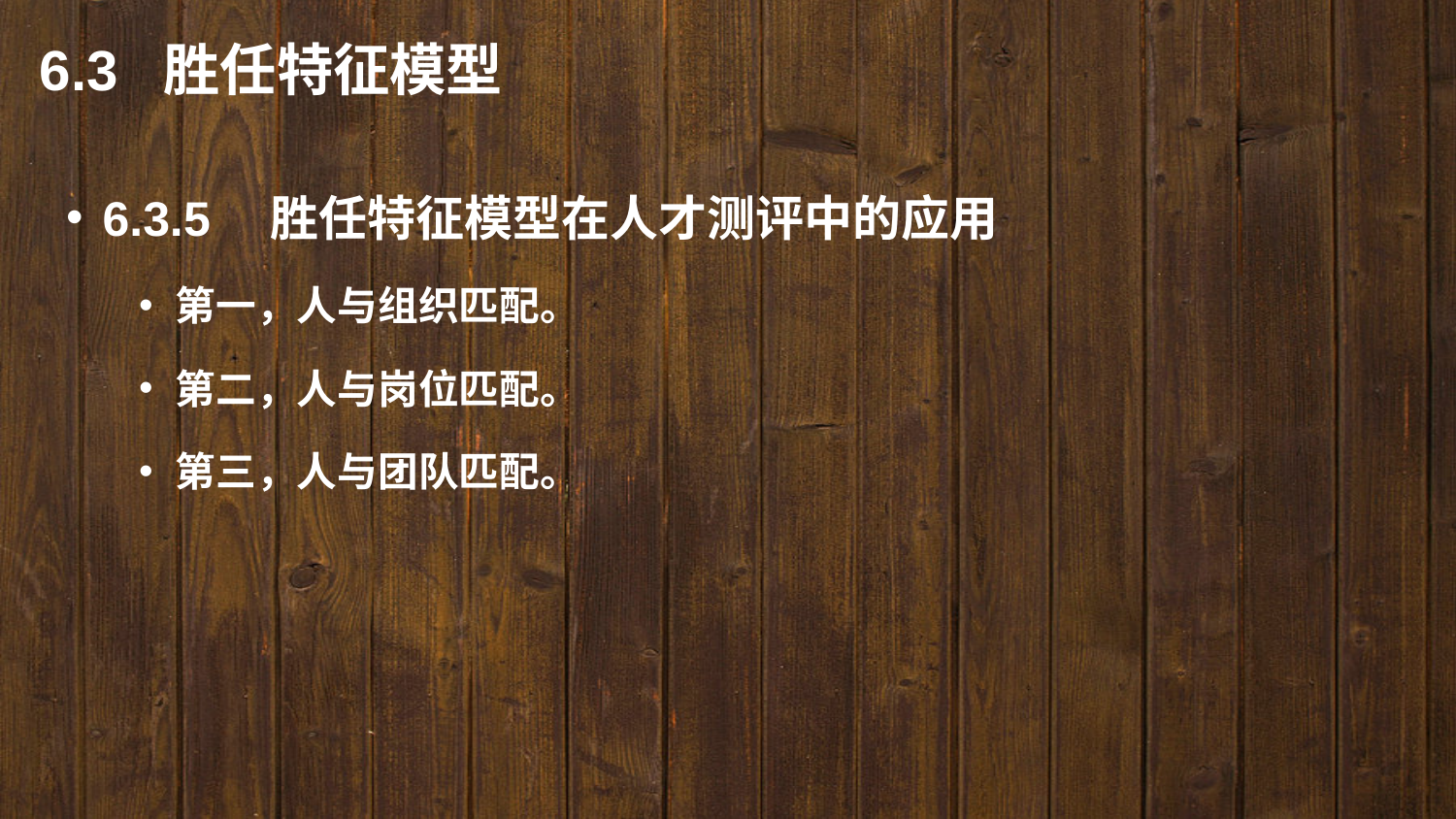

6.3  胜任特征模型
6.3.5　胜任特征模型在人才测评中的应用
第一，人与组织匹配。
第二，人与岗位匹配。
第三，人与团队匹配。